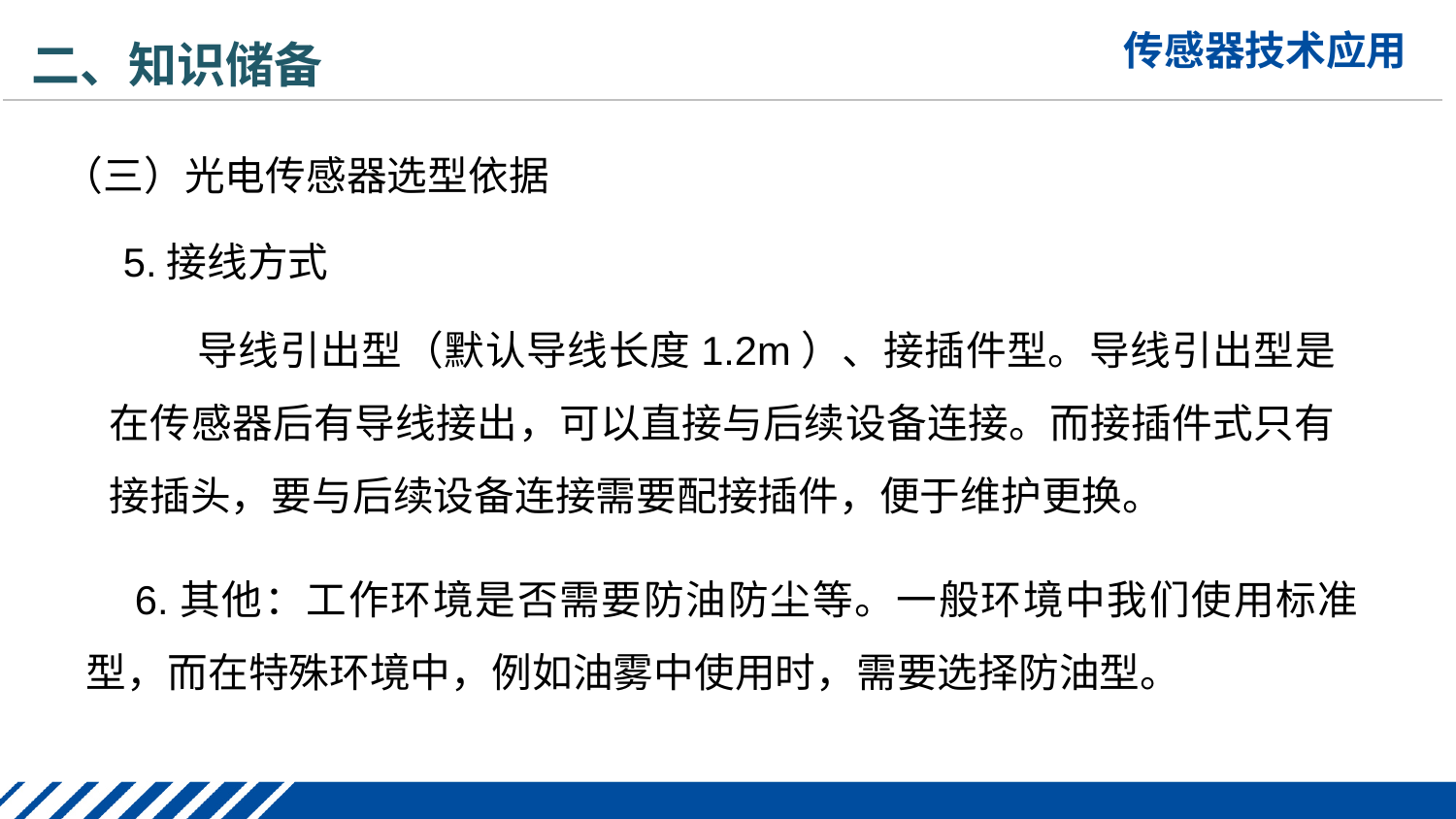

二、知识储备
（三）光电传感器选型依据
5.接线方式
   导线引出型（默认导线长度1.2m）、接插件型。导线引出型是在传感器后有导线接出，可以直接与后续设备连接。而接插件式只有接插头，要与后续设备连接需要配接插件，便于维护更换。
6.其他：工作环境是否需要防油防尘等。一般环境中我们使用标准型，而在特殊环境中，例如油雾中使用时，需要选择防油型。